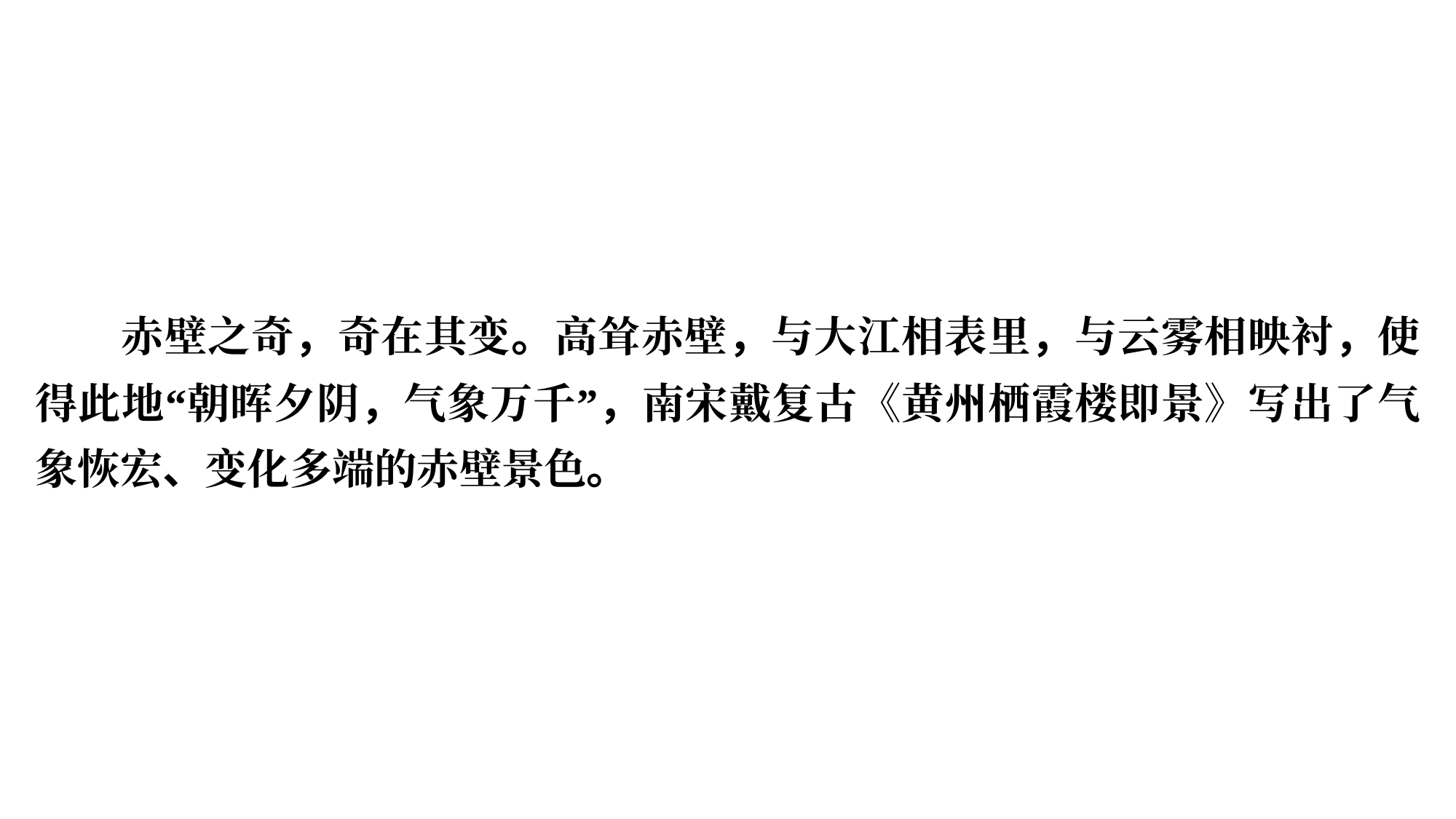

赤壁之奇，奇在其变。高耸赤壁，与大江相表里，与云雾相映衬，使得此地“朝晖夕阴，气象万千”，南宋戴复古《黄州栖霞楼即景》写出了气象恢宏、变化多端的赤壁景色。